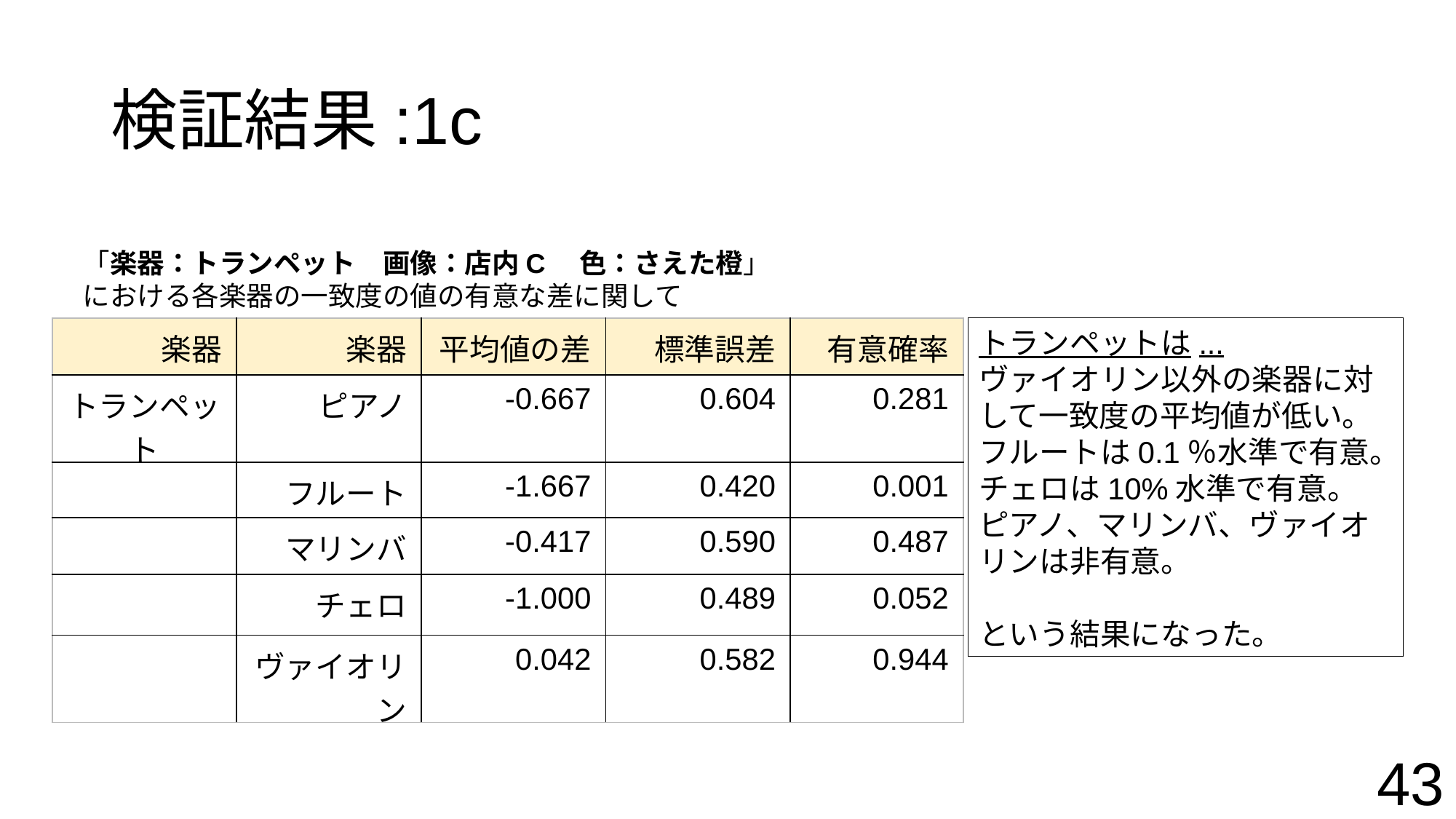

# 検証結果:1c
「楽器：トランペット　画像：店内C　色：さえた橙」
における各楽器の一致度の値の有意な差に関して
| 楽器 | 楽器 | 平均値の差 | 標準誤差 | 有意確率 |
| --- | --- | --- | --- | --- |
| トランペット | ピアノ | -0.667 | 0.604 | 0.281 |
|  | フルート | -1.667 | 0.420 | 0.001 |
|  | マリンバ | -0.417 | 0.590 | 0.487 |
|  | チェロ | -1.000 | 0.489 | 0.052 |
|  | ヴァイオリン | 0.042 | 0.582 | 0.944 |
トランペットは...
ヴァイオリン以外の楽器に対して一致度の平均値が低い。
フルートは0.1％水準で有意。
チェロは10%水準で有意。
ピアノ、マリンバ、ヴァイオリンは非有意。

という結果になった。
43